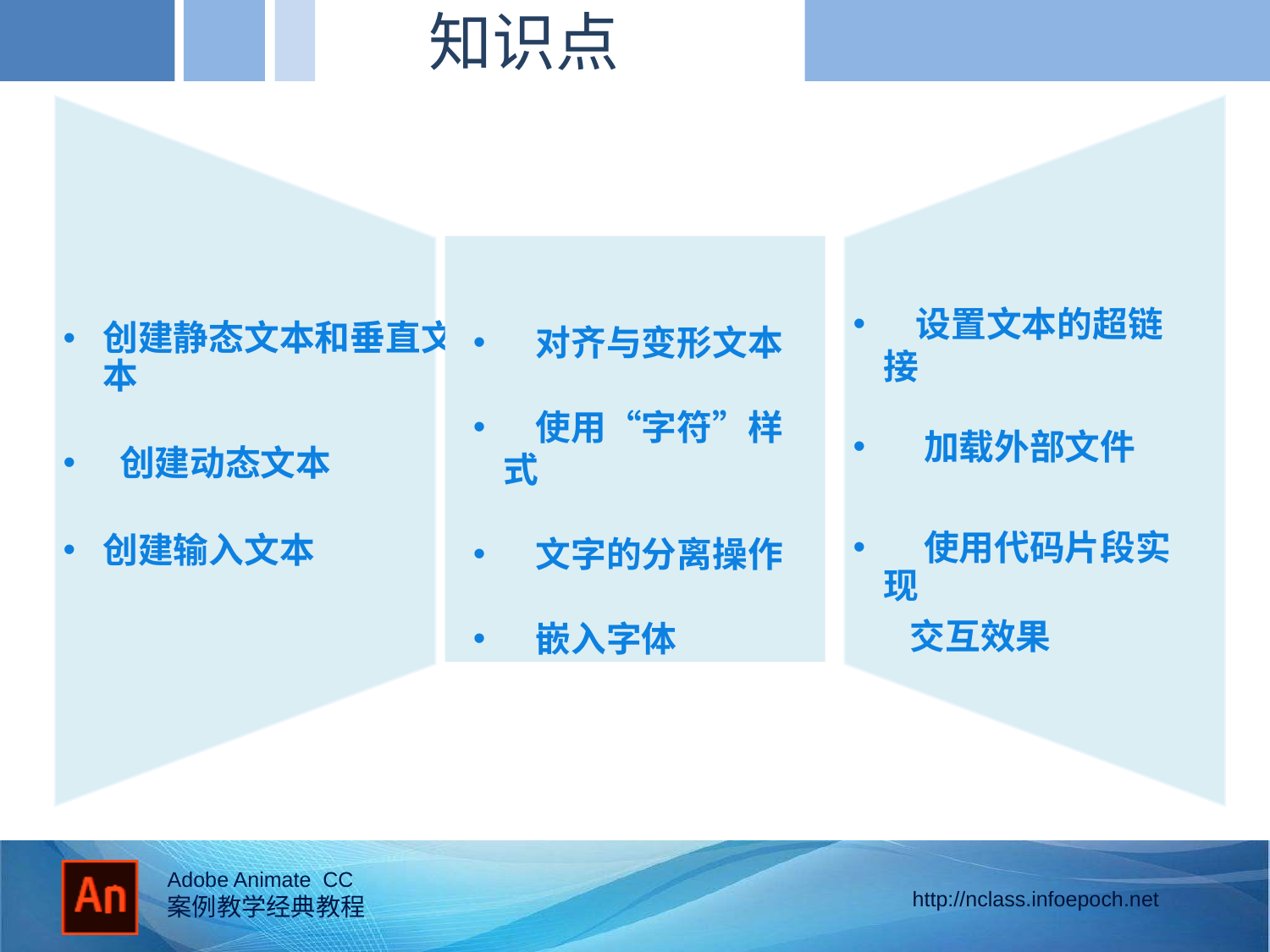

知识点

   对齐与变形文本

   使用“字符”样式

   文字的分离操作

   嵌入字体

   设置文本的超链接

    加载外部文件

    使用代码片段实现
      交互效果

创建静态文本和垂直文本

 创建动态文本

创建输入文本